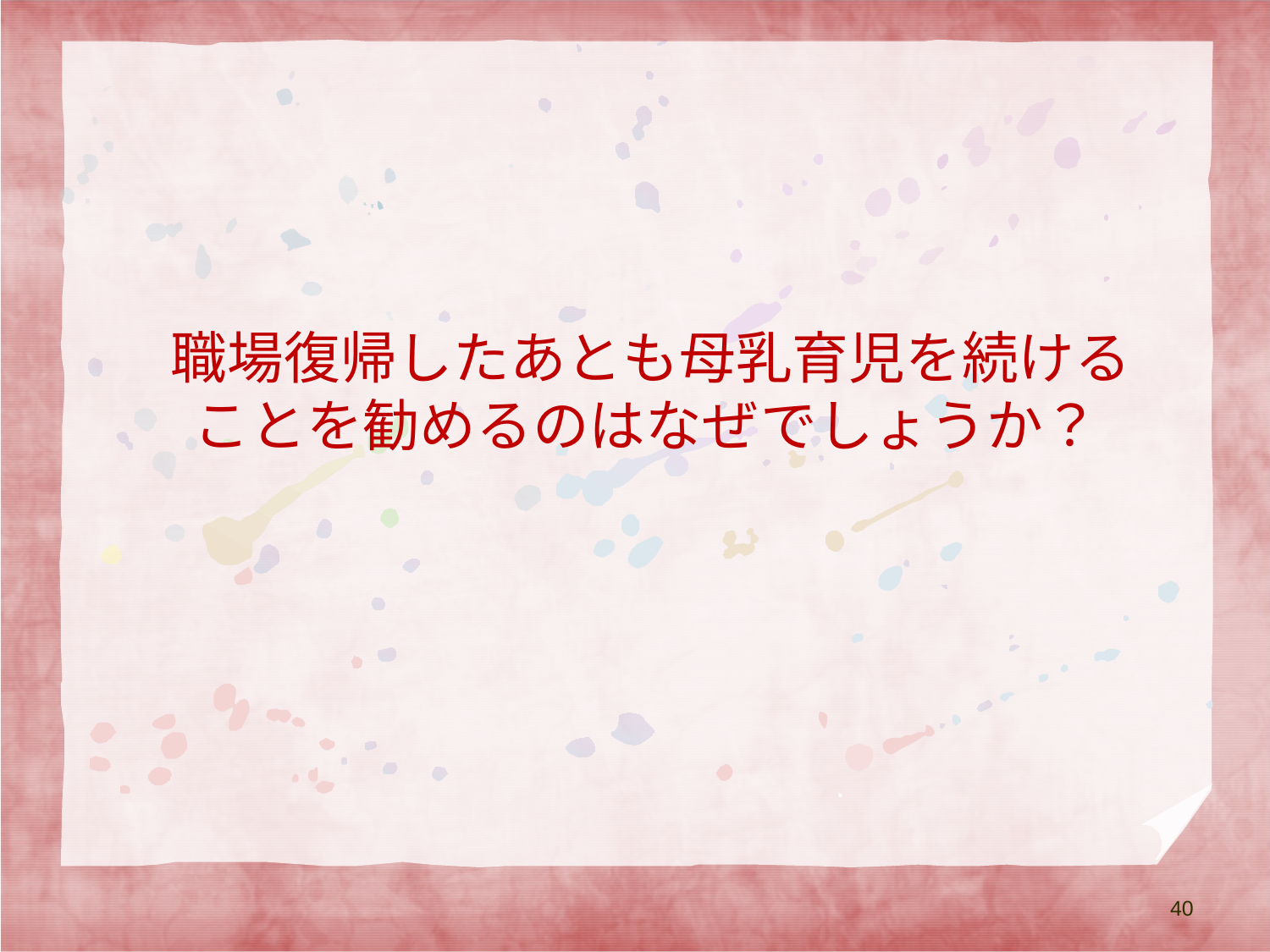

職場復帰したあとも母乳育児を続けることを勧めるのはなぜでしょうか？
40